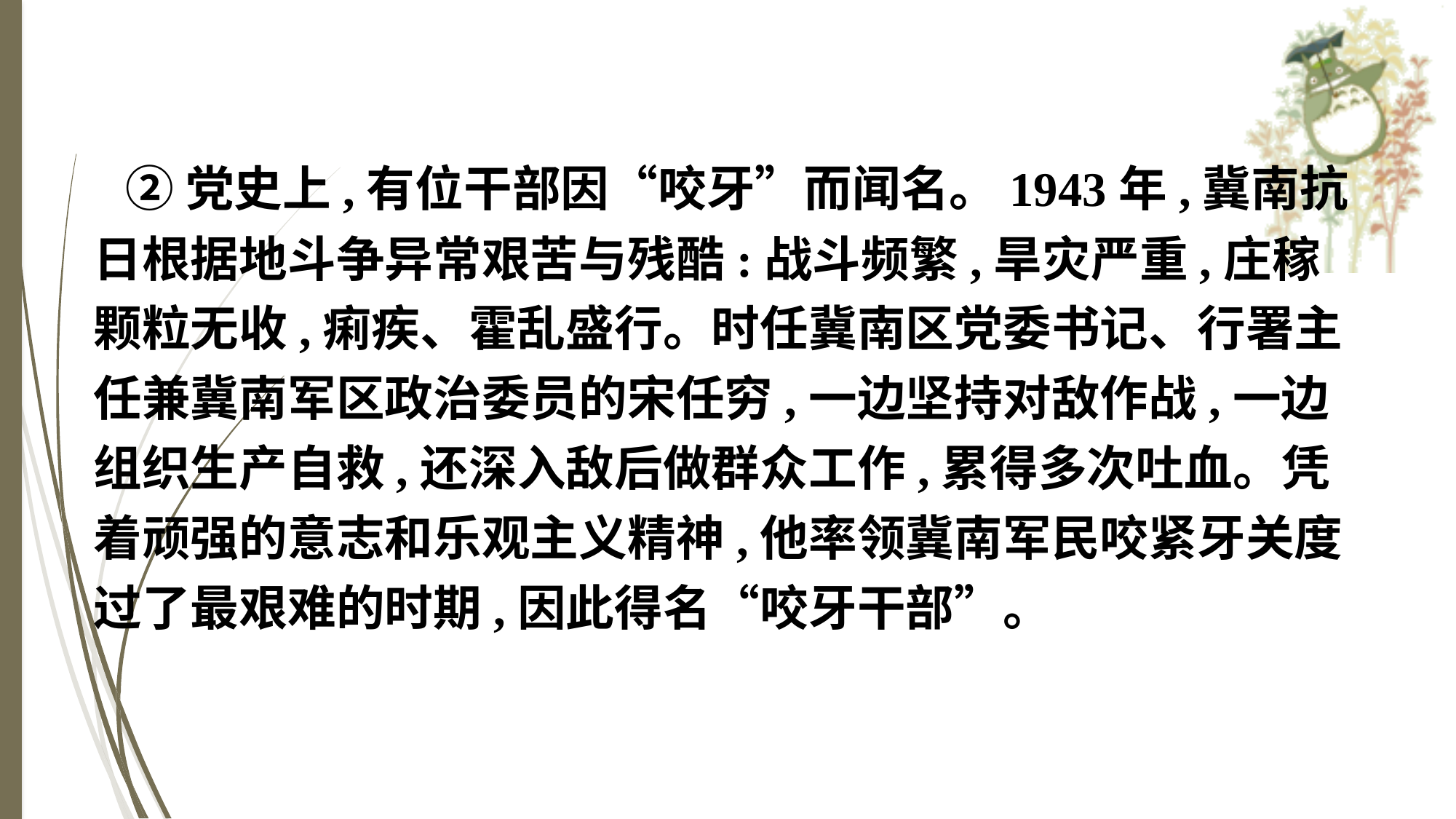

②党史上,有位干部因“咬牙”而闻名。1943年,冀南抗日根据地斗争异常艰苦与残酷:战斗频繁,旱灾严重,庄稼颗粒无收,痢疾、霍乱盛行。时任冀南区党委书记、行署主任兼冀南军区政治委员的宋任穷,一边坚持对敌作战,一边组织生产自救,还深入敌后做群众工作,累得多次吐血。凭着顽强的意志和乐观主义精神,他率领冀南军民咬紧牙关度过了最艰难的时期,因此得名“咬牙干部”。